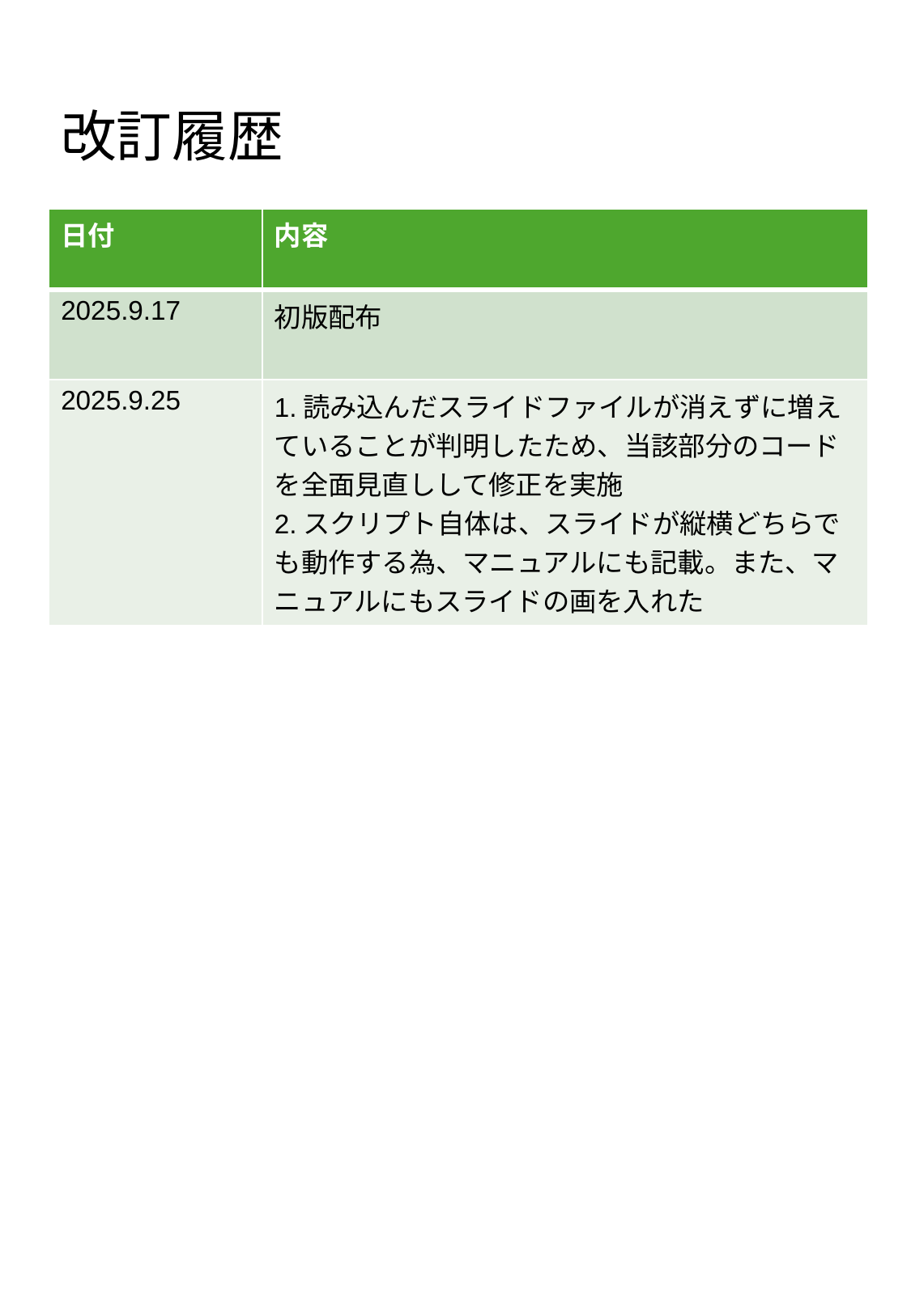

# 改訂履歴
| 日付 | 内容 |
| --- | --- |
| 2025.9.17 | 初版配布 |
| 2025.9.25 | 1.読み込んだスライドファイルが消えずに増えていることが判明したため、当該部分のコードを全面見直しして修正を実施 2.スクリプト自体は、スライドが縦横どちらでも動作する為、マニュアルにも記載。また、マニュアルにもスライドの画を入れた |